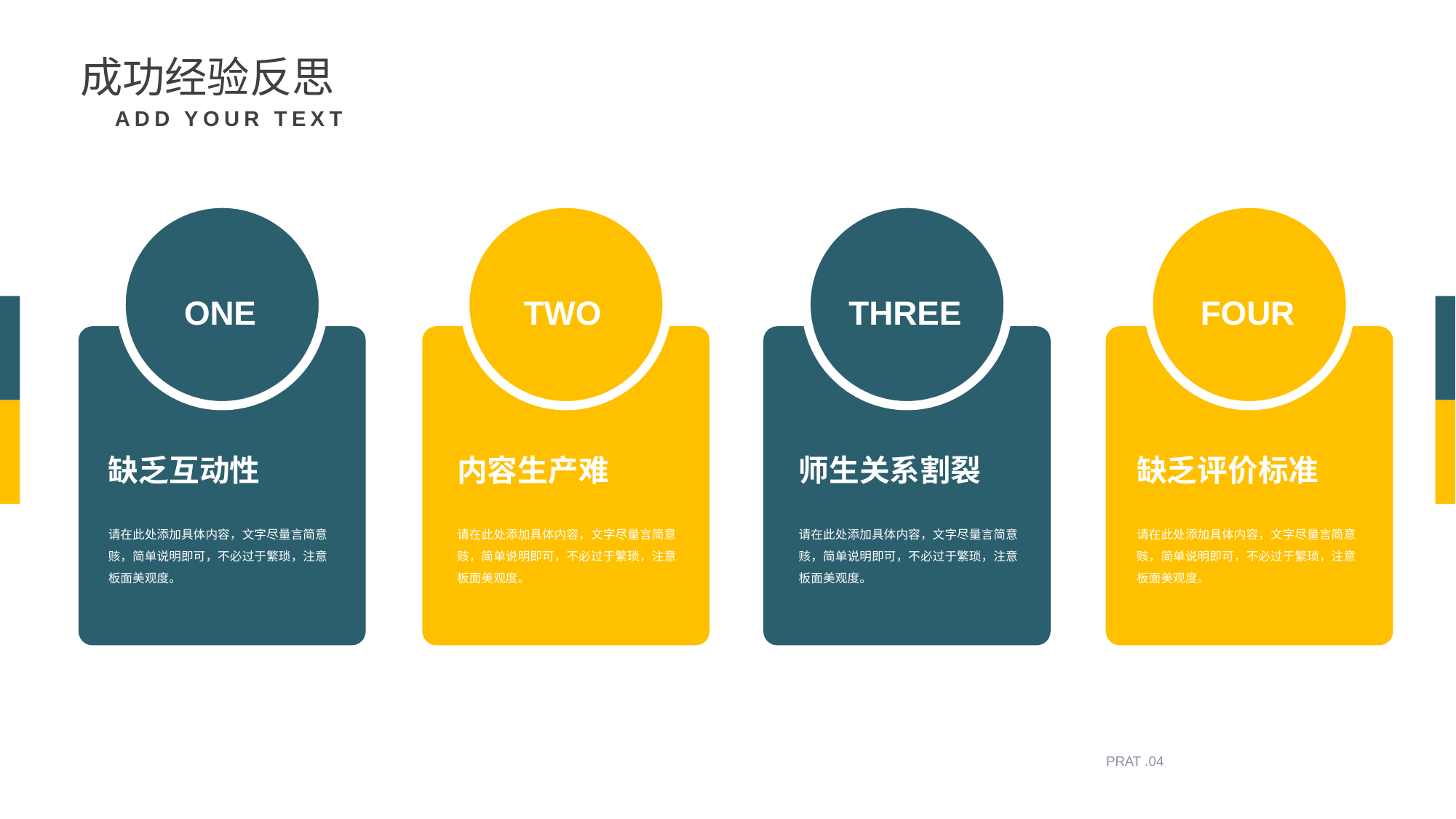

成功经验反思
ADD YOUR TEXT

ONE
TWO
THREE
FOUR

缺乏互动性
内容生产难
师生关系割裂
缺乏评价标准
请在此处添加具体内容，文字尽量言简意赅，简单说明即可，不必过于繁琐，注意板面美观度。
请在此处添加具体内容，文字尽量言简意赅，简单说明即可，不必过于繁琐，注意板面美观度。
请在此处添加具体内容，文字尽量言简意赅，简单说明即可，不必过于繁琐，注意板面美观度。
请在此处添加具体内容，文字尽量言简意赅，简单说明即可，不必过于繁琐，注意板面美观度。
PRAT .04